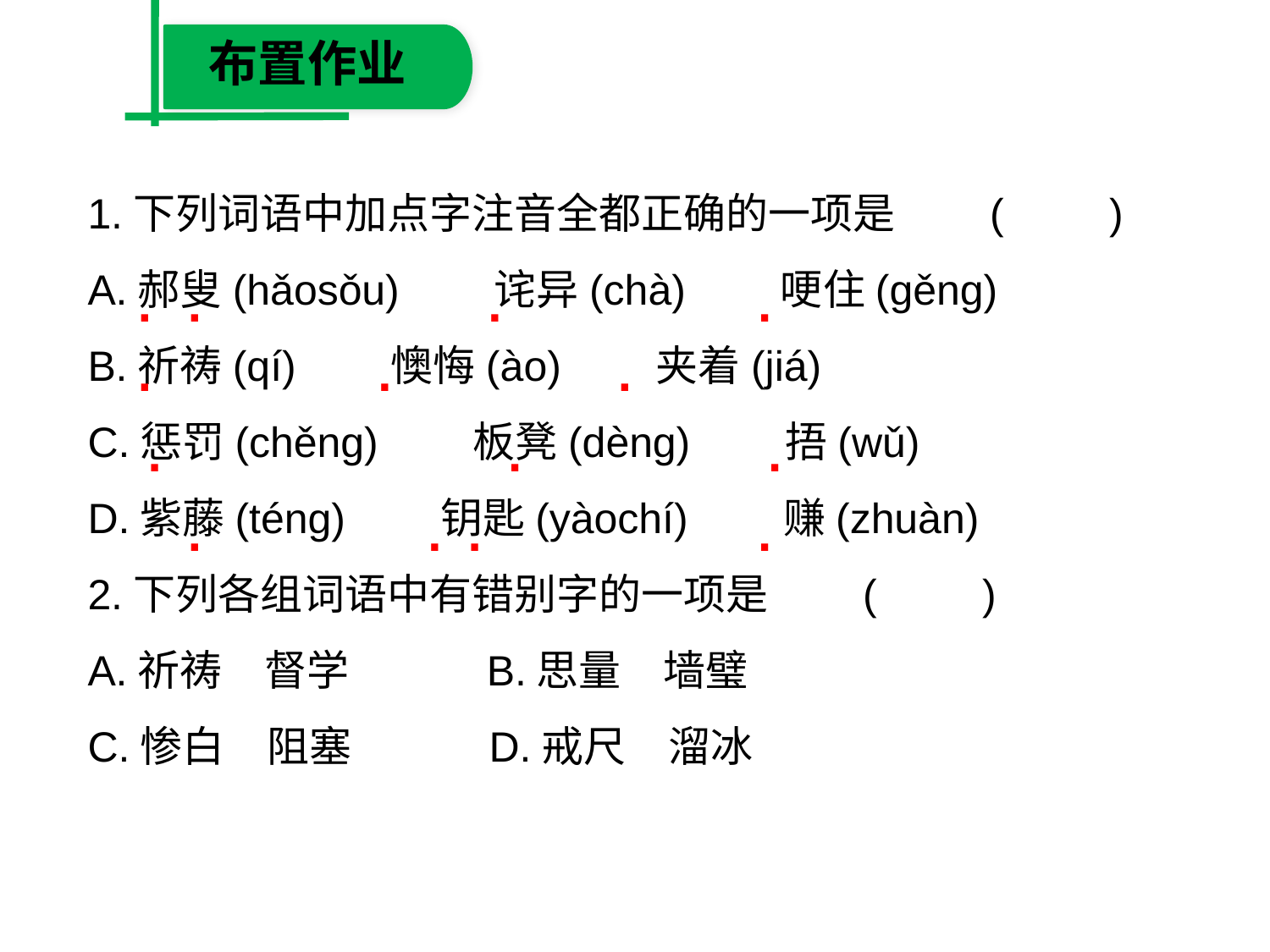

布置作业
1.下列词语中加点字注音全都正确的一项是　　(　　)
A.郝叟(hǎosǒu)　　诧异(chà)　　哽住(gěng)
B.祈祷(qí)　　懊悔(ào)　　夹着(jiá)
C.惩罚(chěng)　　板凳(dèng)　　捂(wǔ)
D.紫藤(téng)　　钥匙(yàochí)　　赚(zhuàn)
2.下列各组词语中有错别字的一项是　　(　　)
A.祈祷　督学　　　B.思量　墙璧
C.惨白　阻塞　　　D.戒尺　溜冰
.
.
.
.
.
.
.
.
.
.
.
.
.
.